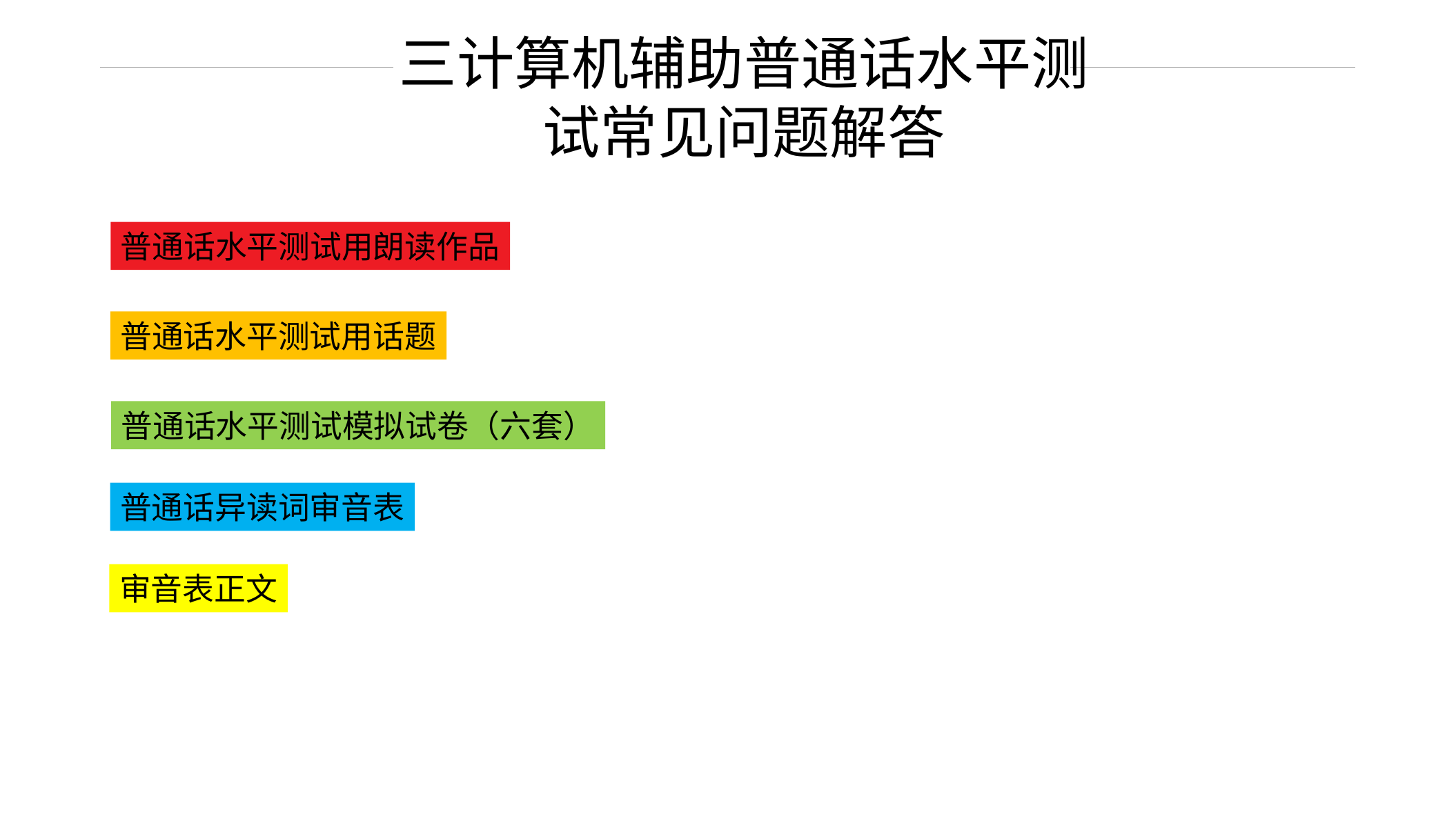

三计算机辅助普通话水平测试常见问题解答
普通话水平测试用朗读作品
普通话水平测试用话题
普通话水平测试模拟试卷（六套）
普通话异读词审音表
审音表正文